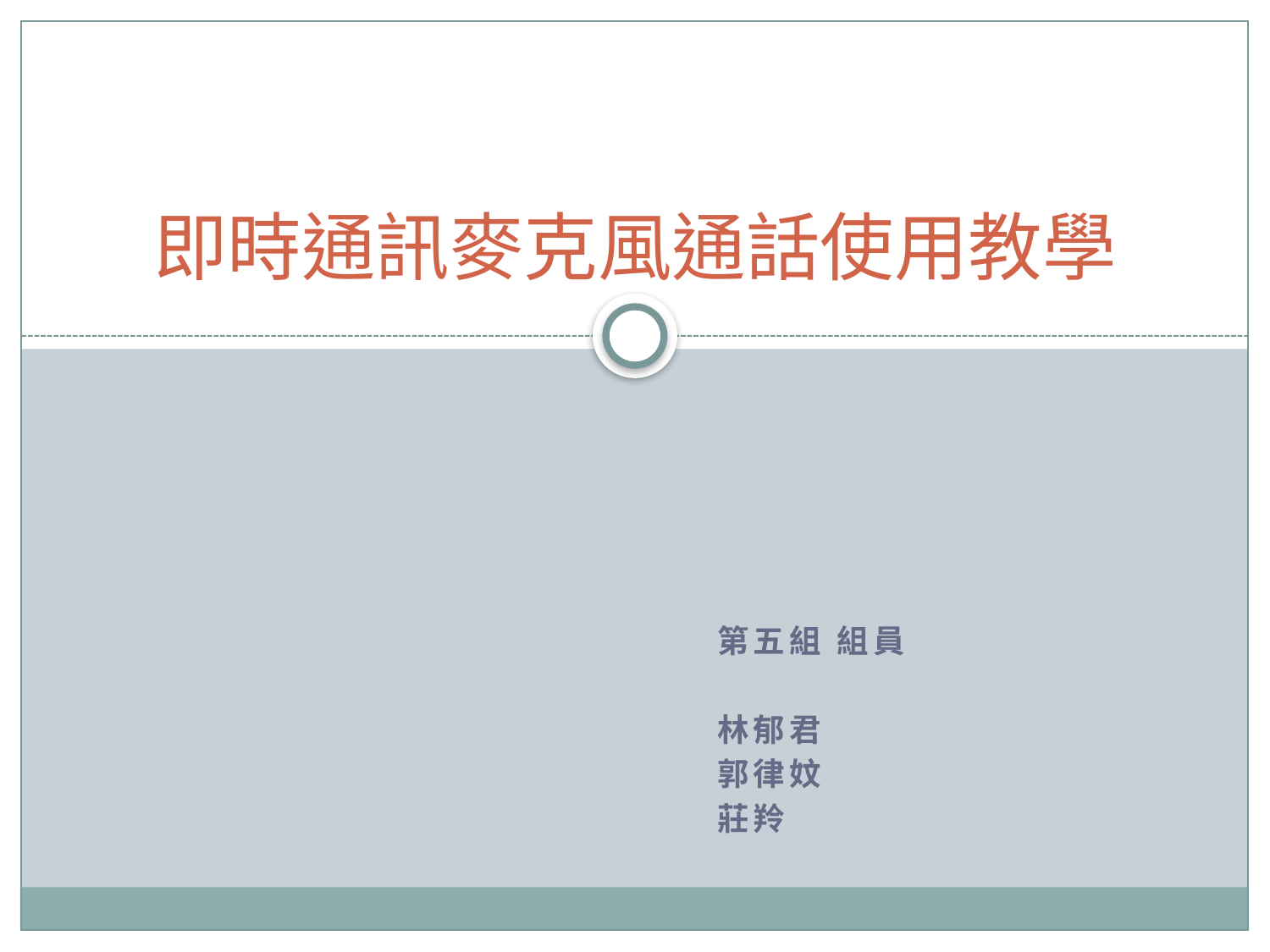

# 即時通訊麥克風通話使用教學
第五組 組員

林郁君
郭律妏
莊羚